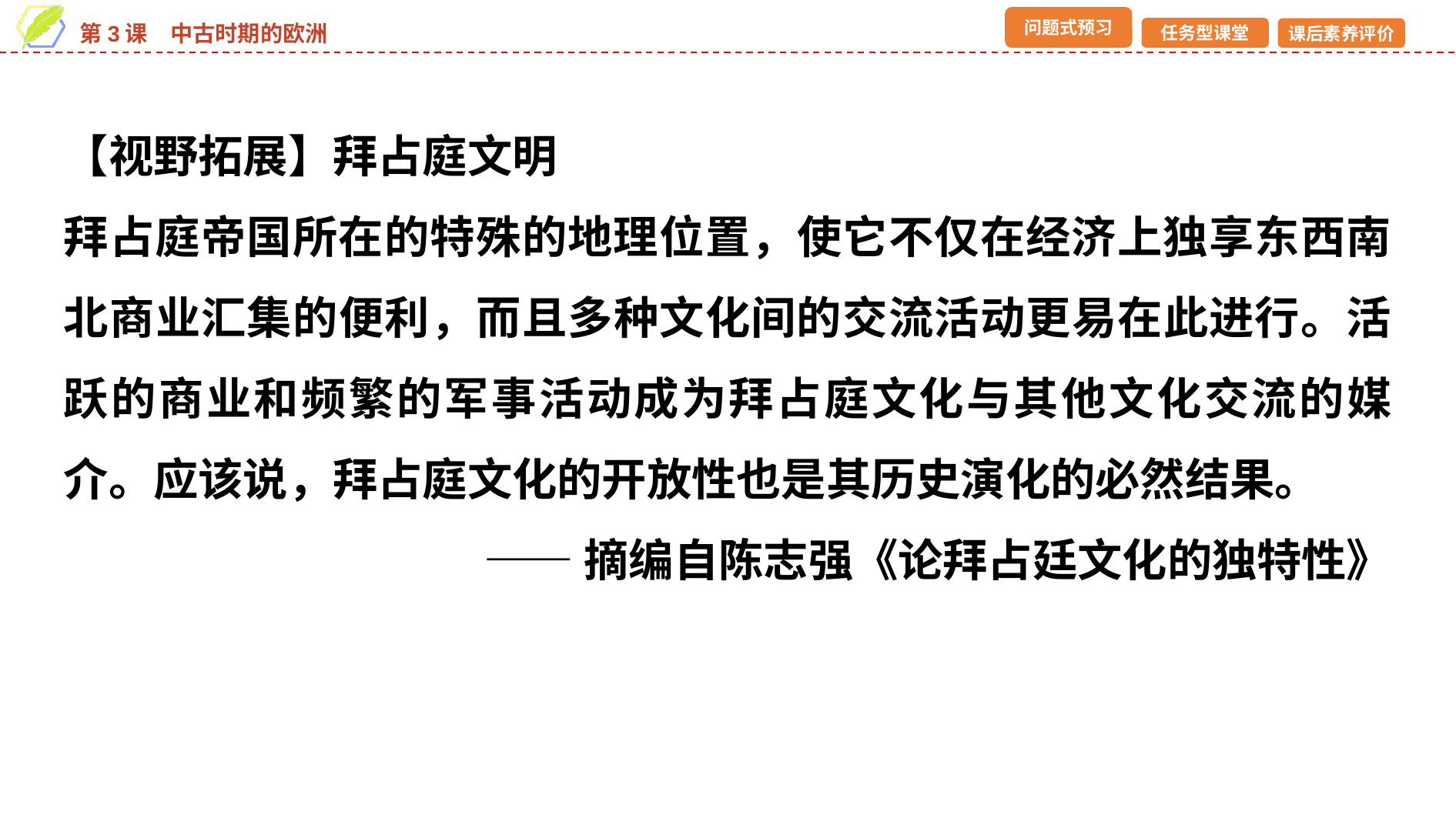

【视野拓展】拜占庭文明
拜占庭帝国所在的特殊的地理位置，使它不仅在经济上独享东西南北商业汇集的便利，而且多种文化间的交流活动更易在此进行。活跃的商业和频繁的军事活动成为拜占庭文化与其他文化交流的媒介。应该说，拜占庭文化的开放性也是其历史演化的必然结果。
——摘编自陈志强《论拜占廷文化的独特性》